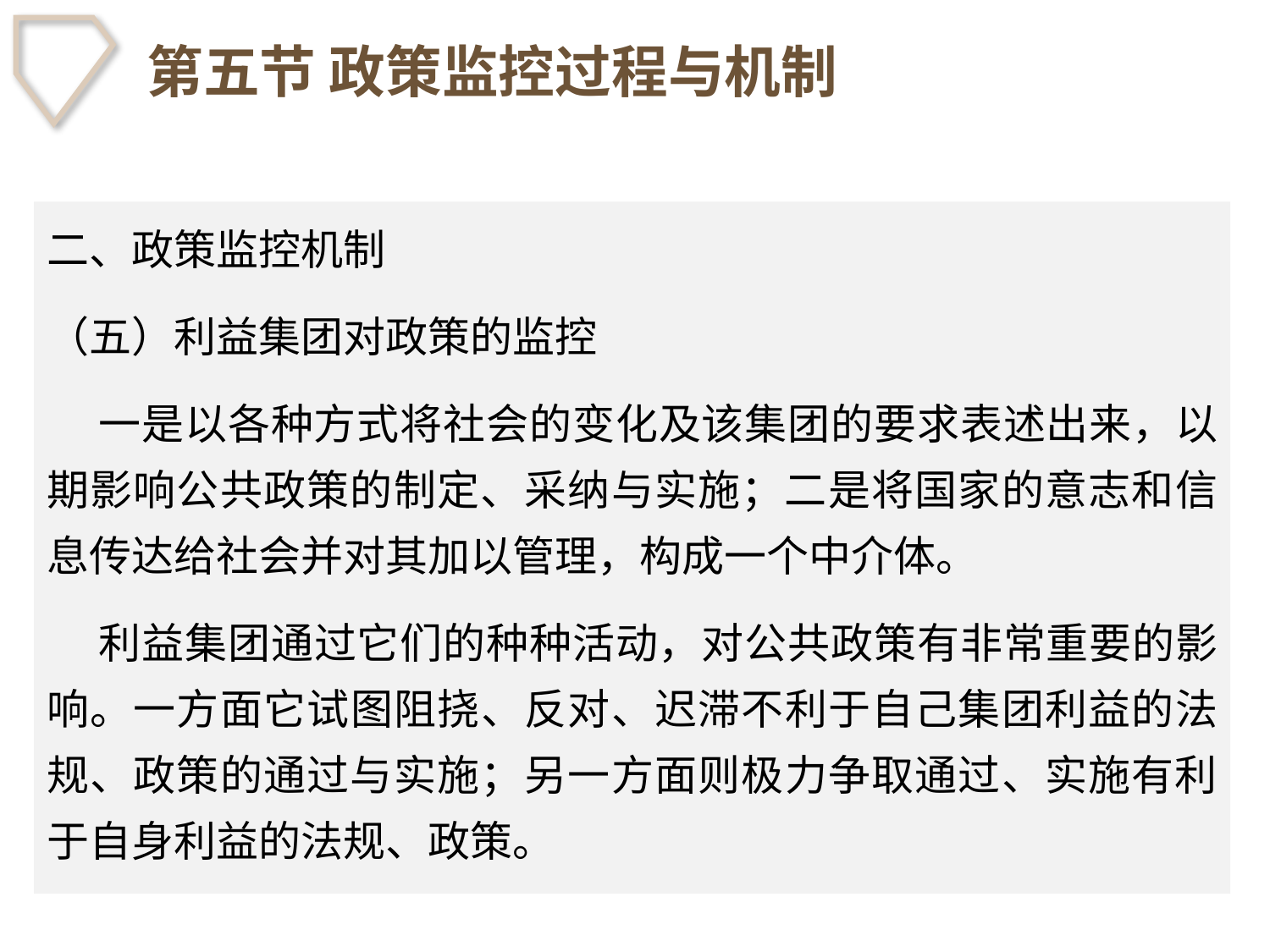

# 第五节 政策监控过程与机制
二、政策监控机制
（五）利益集团对政策的监控
    一是以各种方式将社会的变化及该集团的要求表述出来，以期影响公共政策的制定、采纳与实施；二是将国家的意志和信息传达给社会并对其加以管理，构成一个中介体。
    利益集团通过它们的种种活动，对公共政策有非常重要的影响。一方面它试图阻挠、反对、迟滞不利于自己集团利益的法规、政策的通过与实施；另一方面则极力争取通过、实施有利于自身利益的法规、政策。